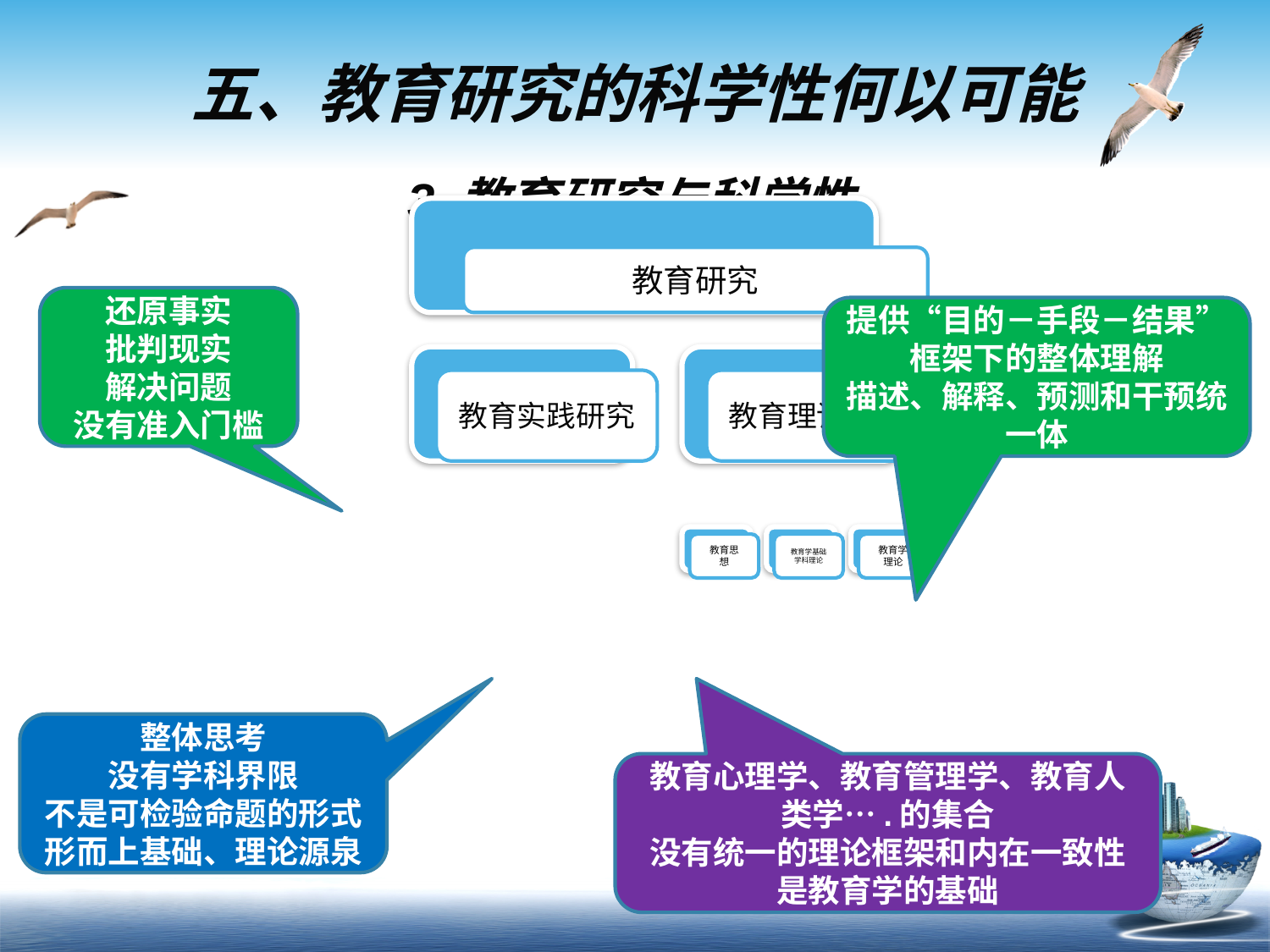

五、教育研究的科学性何以可能
# 3.教育研究与科学性
教育研究
教育实践研究
教育理论研究
教育思想
教育学基础学科理论
教育学理论
还原事实
批判现实
解决问题
没有准入门槛
提供“目的－手段－结果”框架下的整体理解
描述、解释、预测和干预统一体
整体思考
没有学科界限
不是可检验命题的形式
形而上基础、理论源泉
教育心理学、教育管理学、教育人类学….的集合
没有统一的理论框架和内在一致性
是教育学的基础